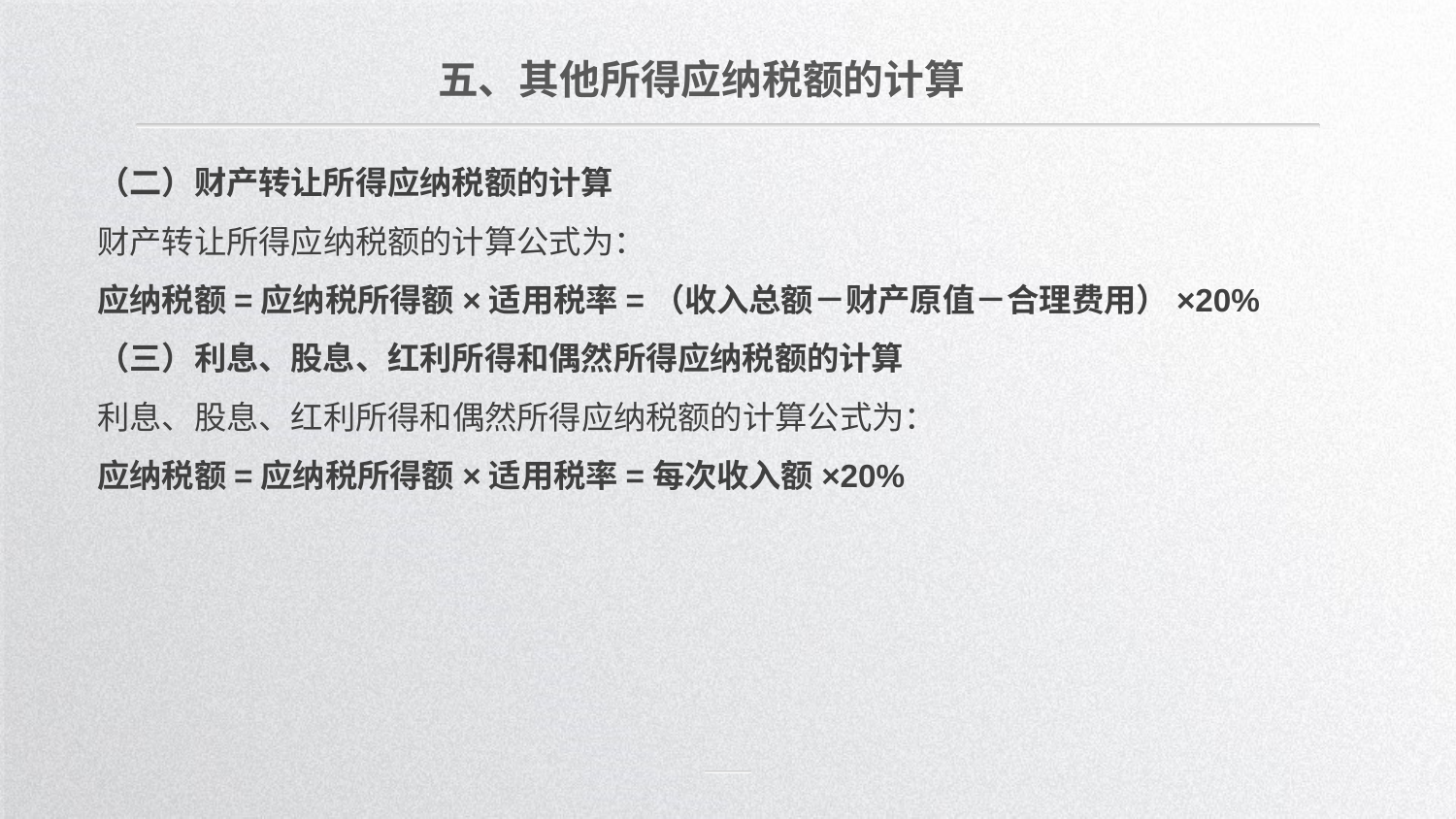

五、其他所得应纳税额的计算
（二）财产转让所得应纳税额的计算
财产转让所得应纳税额的计算公式为：
应纳税额=应纳税所得额×适用税率=（收入总额－财产原值－合理费用）×20%
（三）利息、股息、红利所得和偶然所得应纳税额的计算
利息、股息、红利所得和偶然所得应纳税额的计算公式为：
应纳税额=应纳税所得额×适用税率=每次收入额×20%